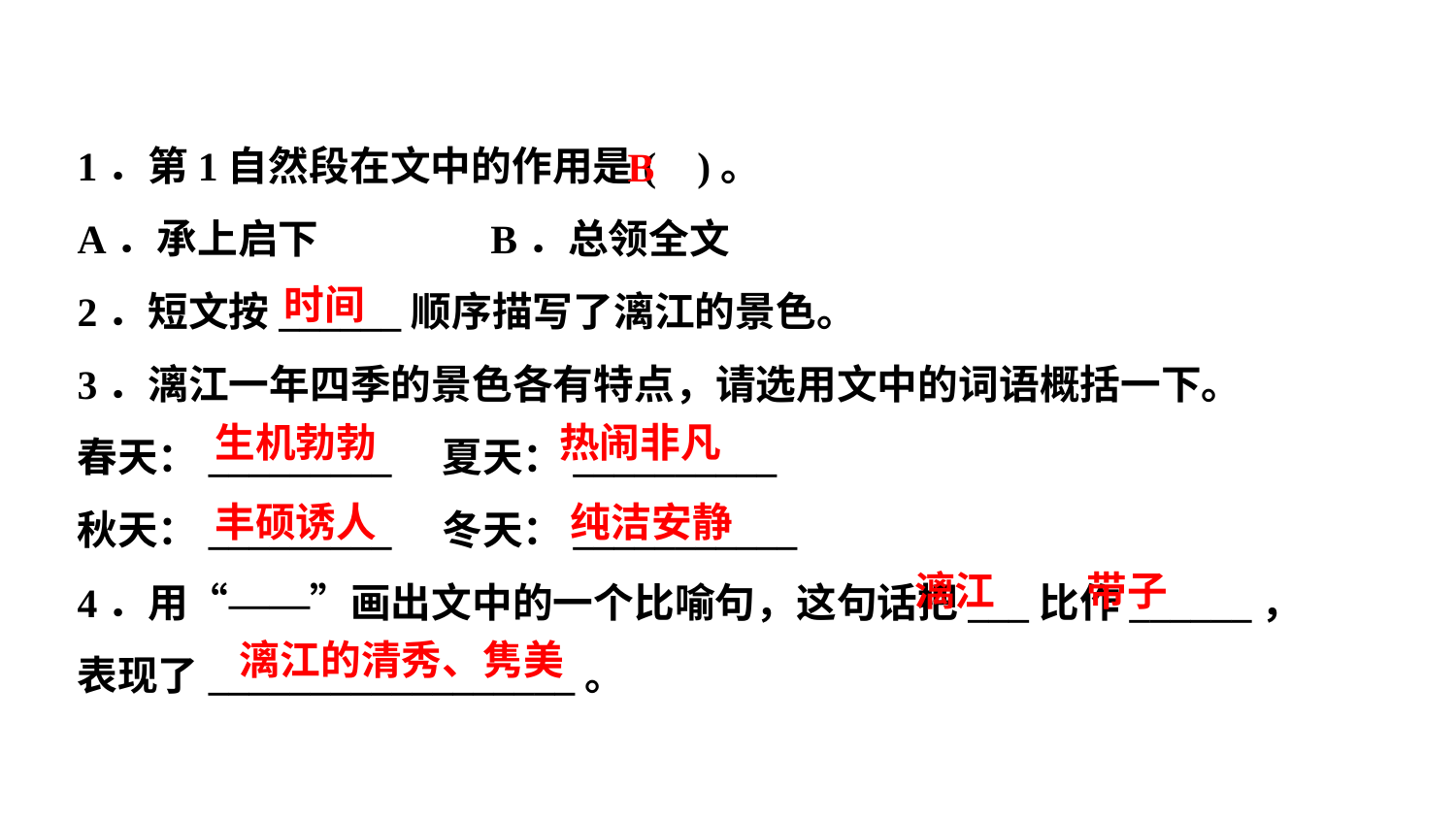

1．第1自然段在文中的作用是(    )。
A．承上启下　　　　B．总领全文
2．短文按______顺序描写了漓江的景色。
3．漓江一年四季的景色各有特点，请选用文中的词语概括一下。
春天：_________　夏天：__________
秋天：_________　冬天：___________
4．用“——”画出文中的一个比喻句，这句话把___比作______，
表现了__________________。
B
时间
生机勃勃
热闹非凡
丰硕诱人
纯洁安静
漓江
带子
漓江的清秀、隽美